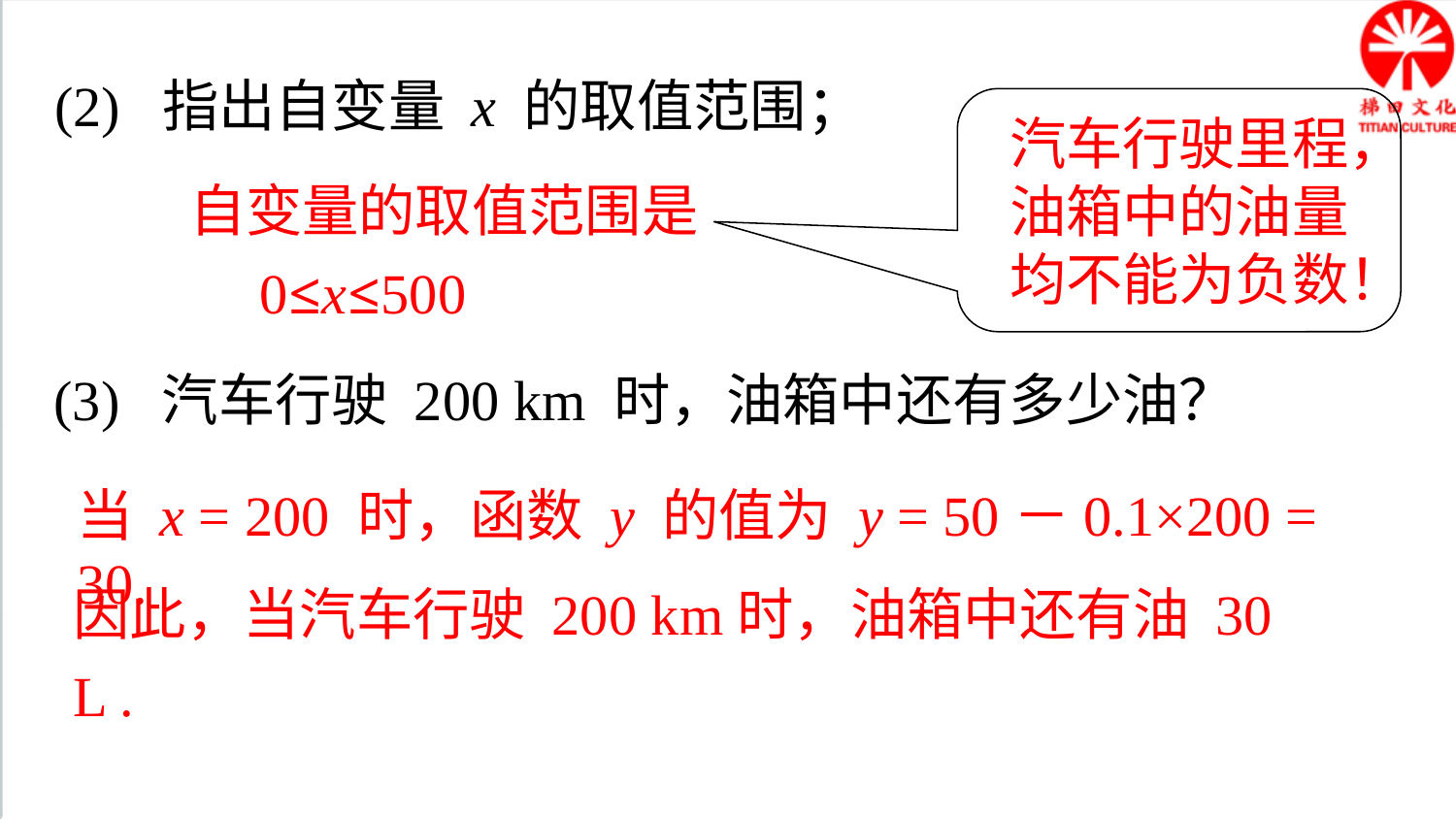

(2)  指出自变量 x 的取值范围；
汽车行驶里程，油箱中的油量均不能为负数！
自变量的取值范围是
     0≤x≤500
(3)  汽车行驶 200 km 时，油箱中还有多少油？
当 x = 200 时，函数 y 的值为 y = 50－0.1×200 = 30.
因此，当汽车行驶 200 km时，油箱中还有油 30 L .